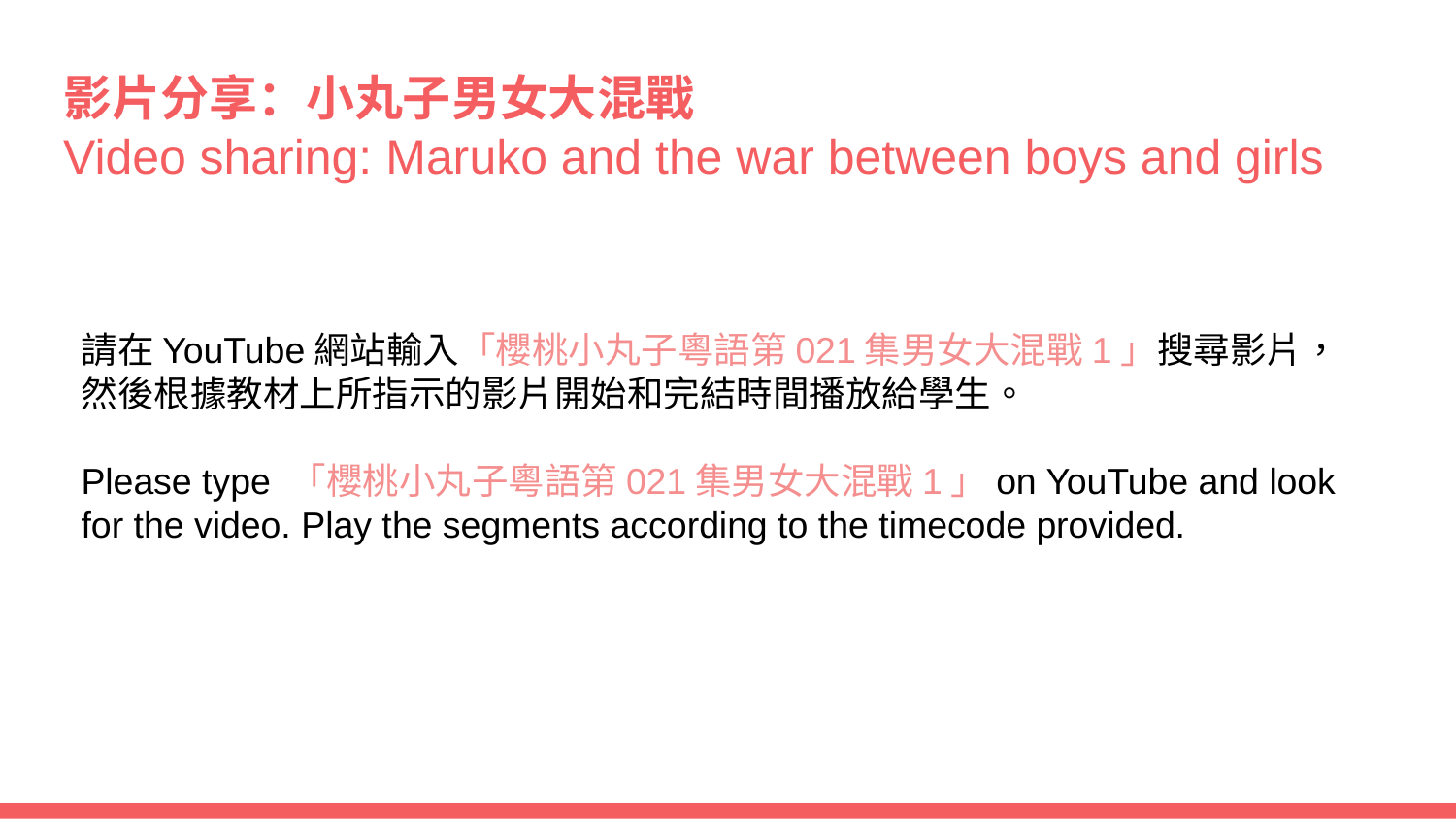

# 影片分享：小丸子男女大混戰 Video sharing: Maruko and the war between boys and girls
請在YouTube網站輸入「櫻桃小丸子粵語第021集男女大混戰1」搜尋影片，然後根據教材上所指示的影片開始和完結時間播放給學生。

Please type 「櫻桃小丸子粵語第021集男女大混戰1」on YouTube and look for the video. Play the segments according to the timecode provided.